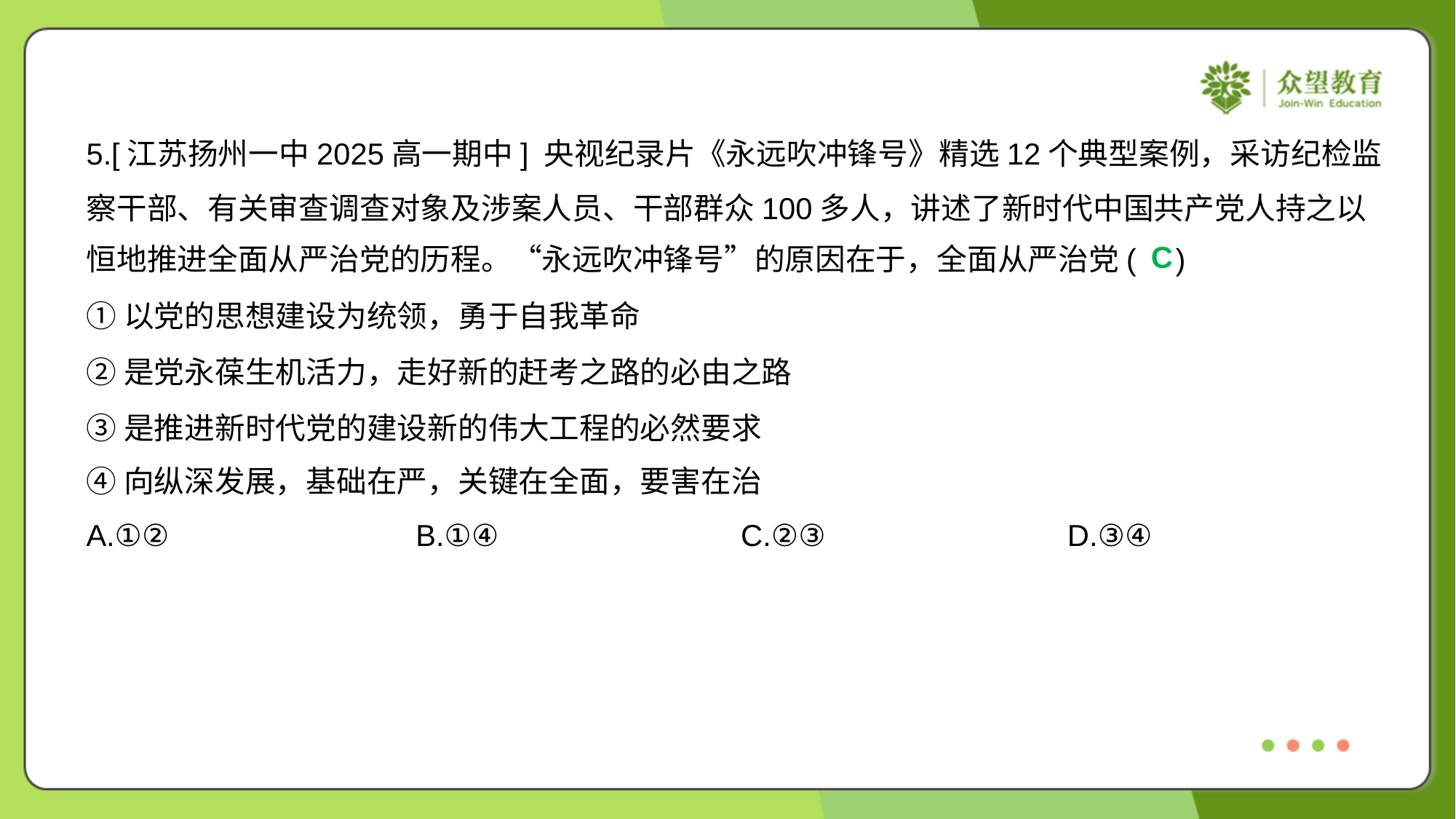

5.[江苏扬州一中2025高一期中] 央视纪录片《永远吹冲锋号》精选12个典型案例，采访纪检监
察干部、有关审查调查对象及涉案人员、干部群众100多人，讲述了新时代中国共产党人持之以
恒地推进全面从严治党的历程。“永远吹冲锋号”的原因在于，全面从严治党(     )
C
①以党的思想建设为统领，勇于自我革命
②是党永葆生机活力，走好新的赶考之路的必由之路
③是推进新时代党的建设新的伟大工程的必然要求
④向纵深发展，基础在严，关键在全面，要害在治
A.①②	B.①④	C.②③	D.③④